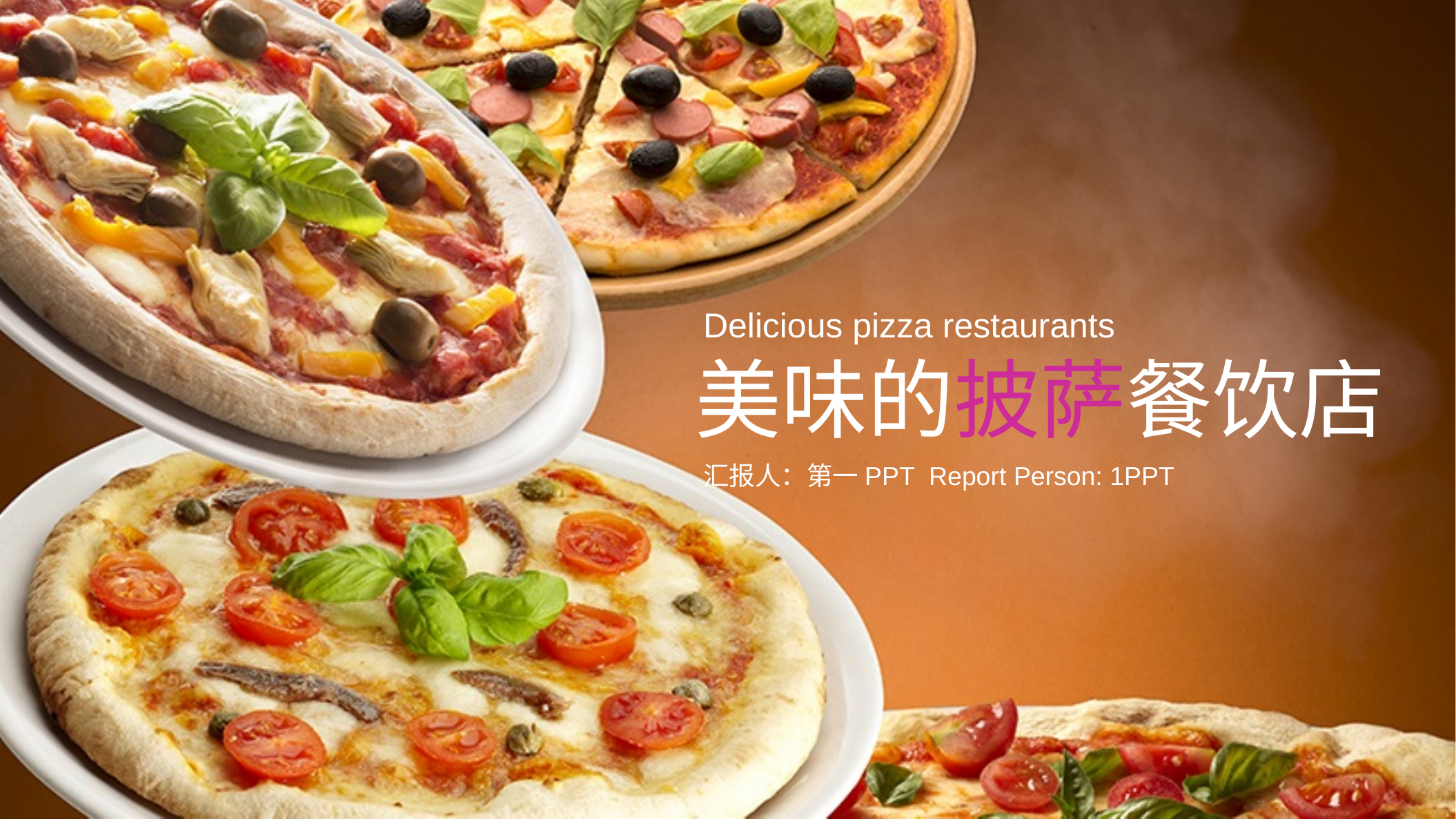

Delicious pizza restaurants
美味的披萨餐饮店
汇报人：第一PPT  Report Person: 1PPT